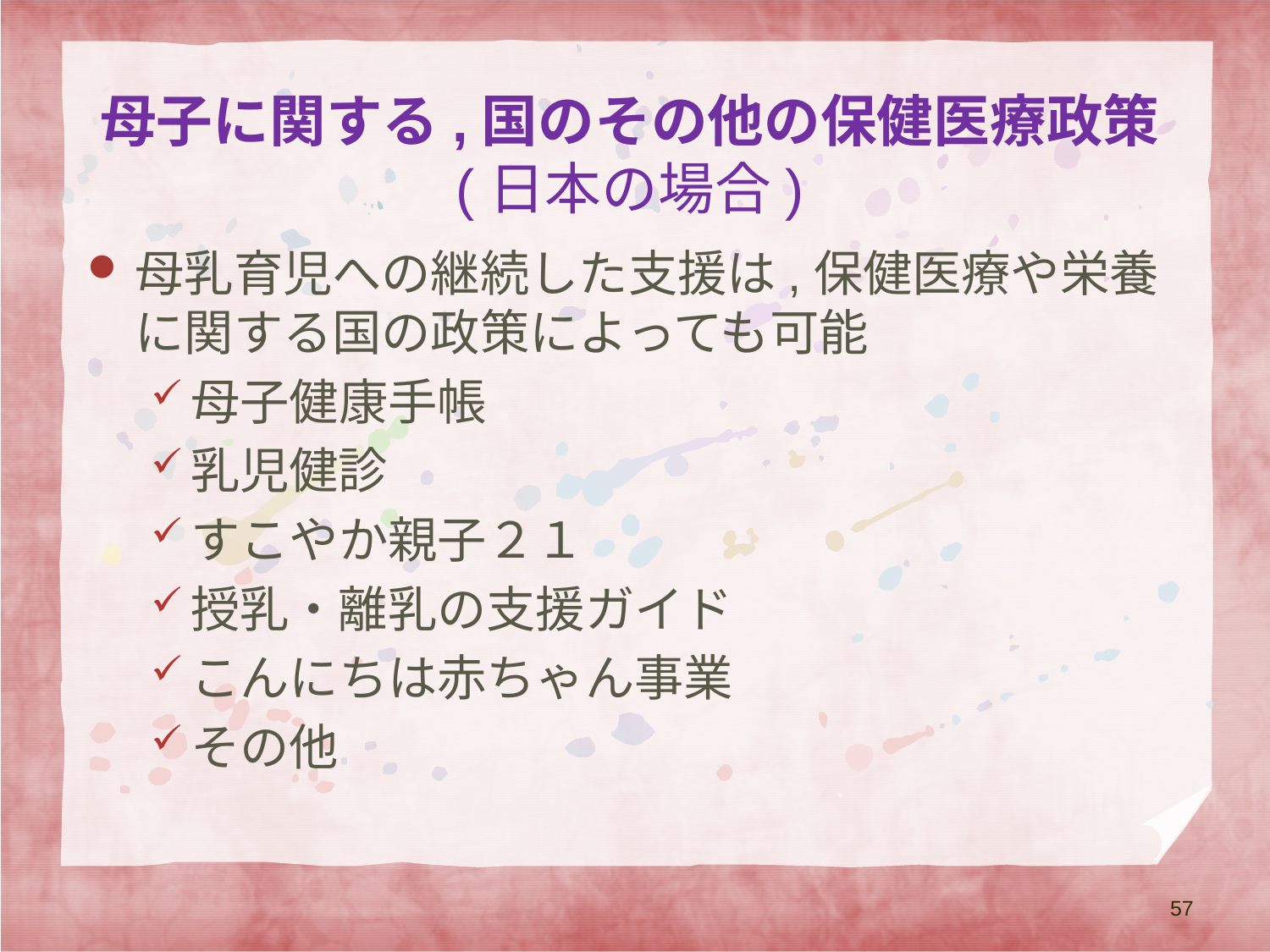

母子に関する,国のその他の保健医療政策
(日本の場合)
母乳育児への継続した支援は,保健医療や栄養に関する国の政策によっても可能
母子健康手帳
乳児健診
すこやか親子２１
授乳・離乳の支援ガイド
こんにちは赤ちゃん事業
その他
57